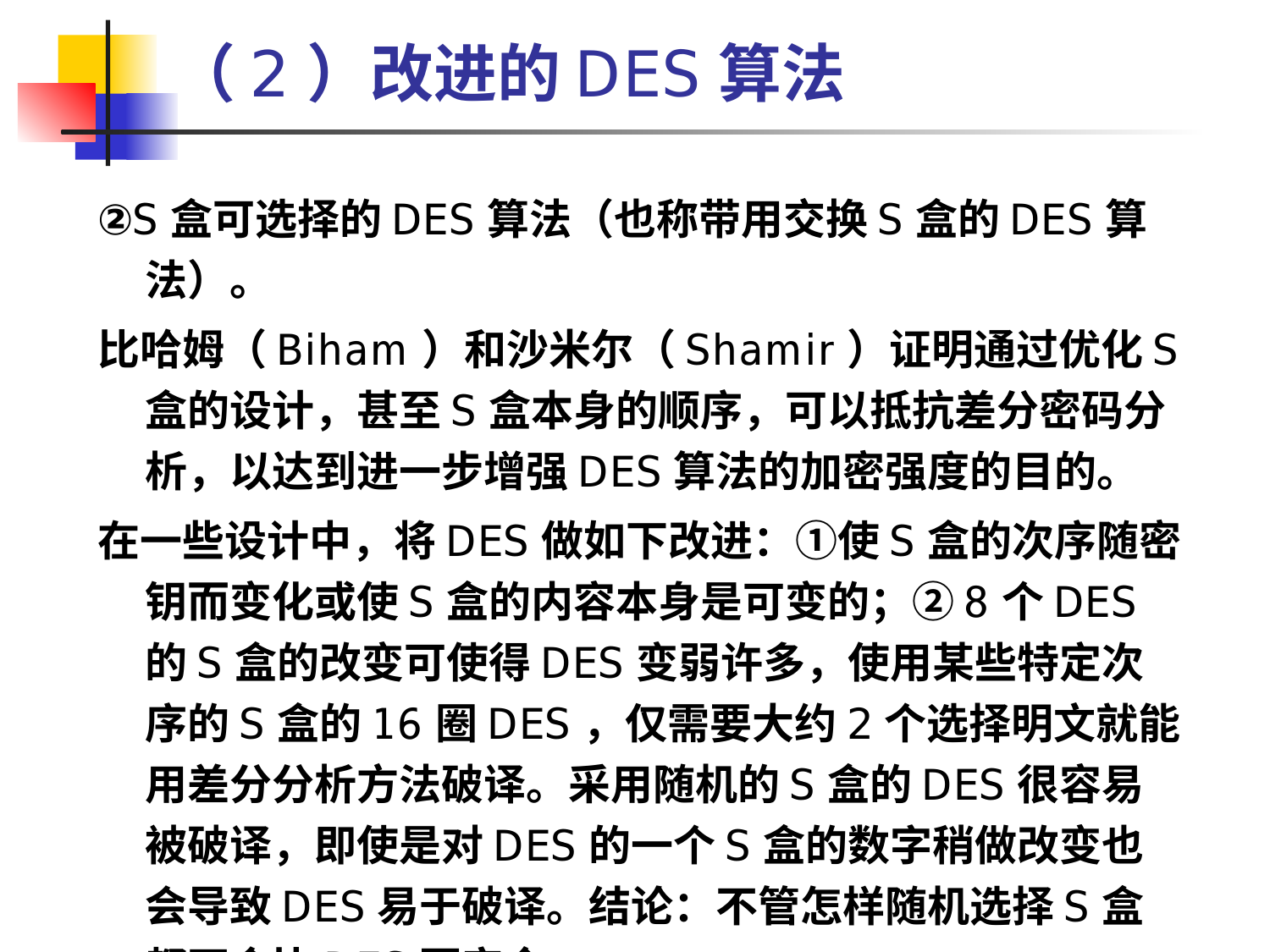

# （2）改进的DES算法
②S盒可选择的DES算法（也称带用交换S盒的DES算法）。
比哈姆（Biham）和沙米尔（Shamir）证明通过优化S盒的设计，甚至S盒本身的顺序，可以抵抗差分密码分析，以达到进一步增强DES算法的加密强度的目的。
在一些设计中，将DES做如下改进：①使S盒的次序随密钥而变化或使S盒的内容本身是可变的；②8个DES的S盒的改变可使得DES变弱许多，使用某些特定次序的S盒的16圈DES，仅需要大约2个选择明文就能用差分分析方法破译。采用随机的S盒的DES很容易被破译，即使是对DES的一个S盒的数字稍做改变也会导致DES易于破译。结论：不管怎样随机选择S盒都不会比DES更安全。

12